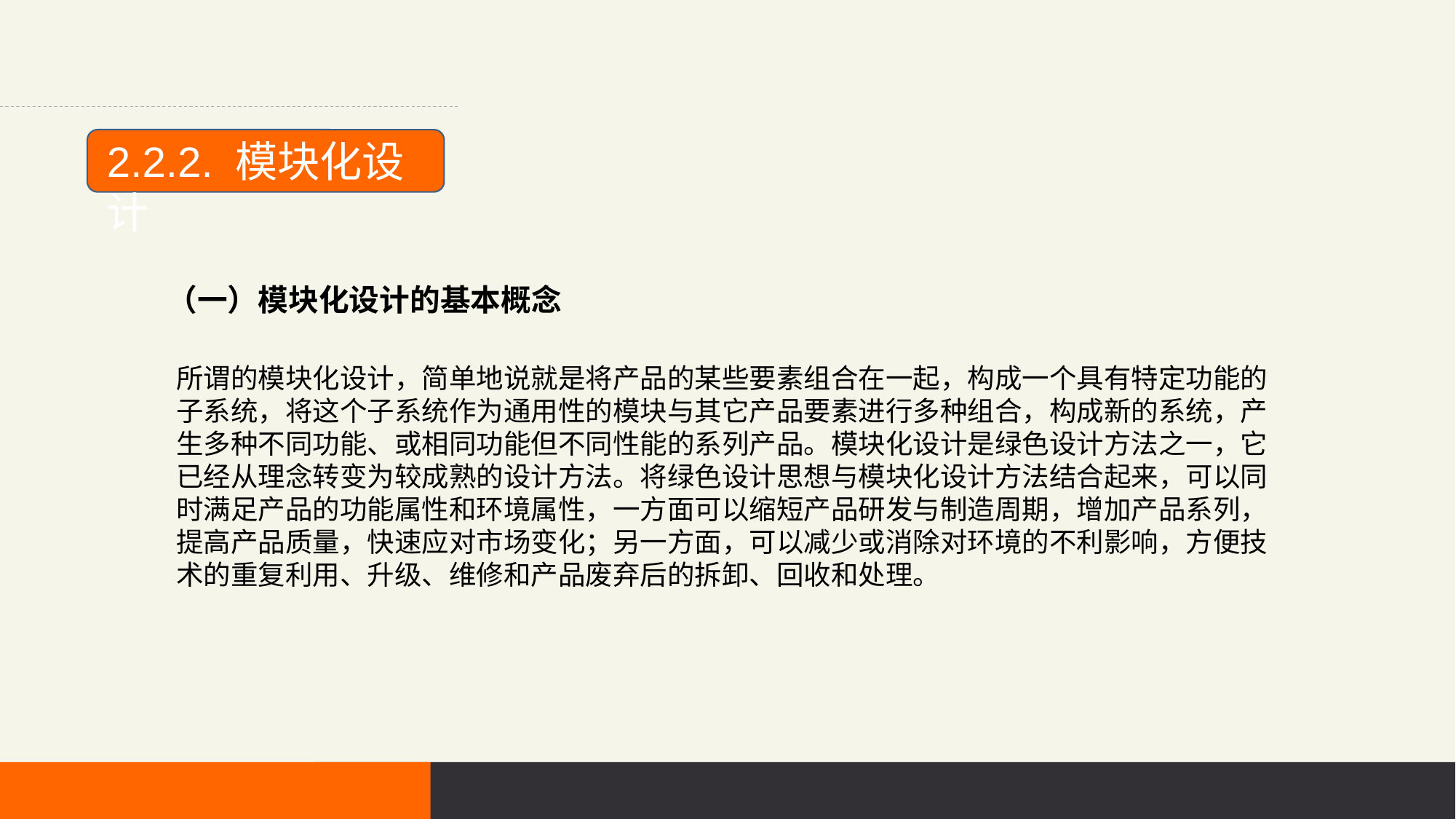

2.2.2. 模块化设计
（一）模块化设计的基本概念
所谓的模块化设计，简单地说就是将产品的某些要素组合在一起，构成一个具有特定功能的子系统，将这个子系统作为通用性的模块与其它产品要素进行多种组合，构成新的系统，产生多种不同功能、或相同功能但不同性能的系列产品。模块化设计是绿色设计方法之一，它已经从理念转变为较成熟的设计方法。将绿色设计思想与模块化设计方法结合起来，可以同时满足产品的功能属性和环境属性，一方面可以缩短产品研发与制造周期，增加产品系列，提高产品质量，快速应对市场变化；另一方面，可以减少或消除对环境的不利影响，方便技术的重复利用、升级、维修和产品废弃后的拆卸、回收和处理。